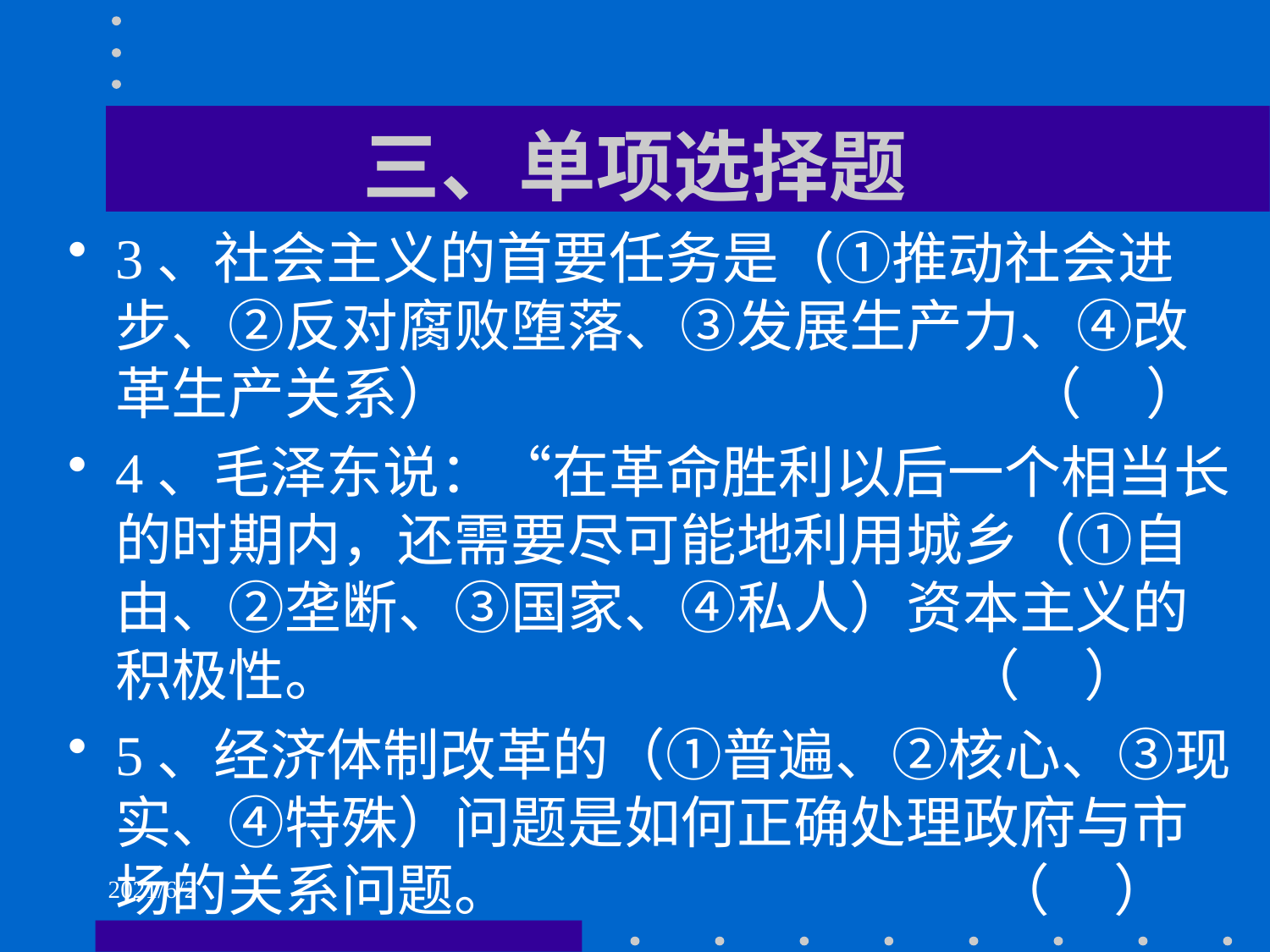

# 三、单项选择题
3、社会主义的首要任务是（①推动社会进步、②反对腐败堕落、③发展生产力、④改革生产关系）                                             （     ）
4、毛泽东说：“在革命胜利以后一个相当长的时期内，还需要尽可能地利用城乡（①自由、②垄断、③国家、④私人）资本主义的积极性。                                                 （     ）
5、经济体制改革的（①普遍、②核心、③现实、④特殊）问题是如何正确处理政府与市场的关系问题。                                      （     ）
2021/6/2